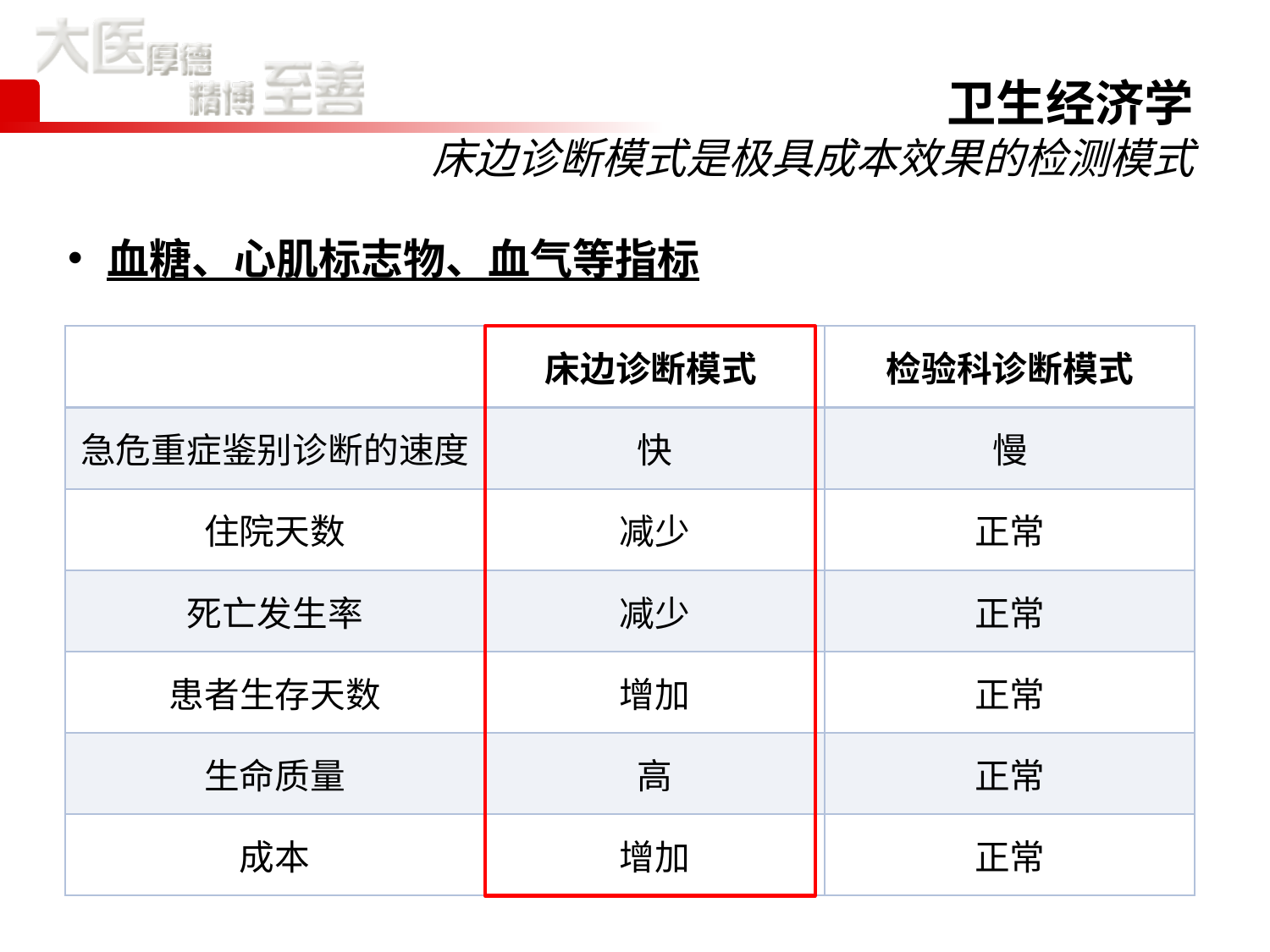

# 卫生经济学 床边诊断模式是极具成本效果的检测模式

血糖、心肌标志物、血气等指标
|  | 床边诊断模式 | 检验科诊断模式 |
| --- | --- | --- |
| 急危重症鉴别诊断的速度 | 快 | 慢 |
| 住院天数 | 减少 | 正常 |
| 死亡发生率 | 减少 | 正常 |
| 患者生存天数 | 增加 | 正常 |
| 生命质量 | 高 | 正常 |
| 成本 | 增加 | 正常 |